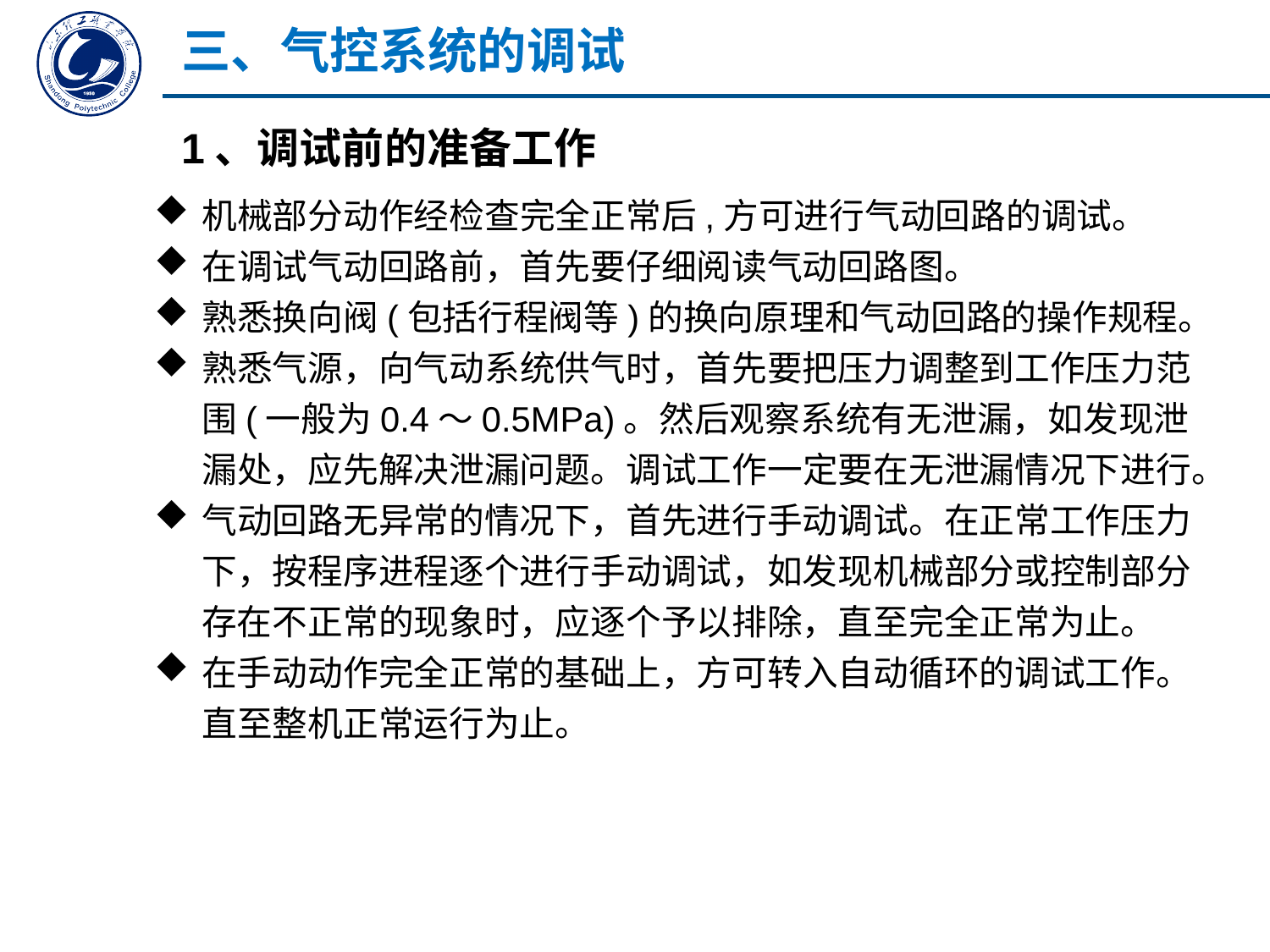

三、气控系统的调试
1、调试前的准备工作
机械部分动作经检查完全正常后,方可进行气动回路的调试。
在调试气动回路前，首先要仔细阅读气动回路图。
熟悉换向阀(包括行程阀等)的换向原理和气动回路的操作规程。
熟悉气源，向气动系统供气时，首先要把压力调整到工作压力范围(一般为0.4～0.5MPa)。然后观察系统有无泄漏，如发现泄漏处，应先解决泄漏问题。调试工作一定要在无泄漏情况下进行。
气动回路无异常的情况下，首先进行手动调试。在正常工作压力下，按程序进程逐个进行手动调试，如发现机械部分或控制部分存在不正常的现象时，应逐个予以排除，直至完全正常为止。
在手动动作完全正常的基础上，方可转入自动循环的调试工作。直至整机正常运行为止。